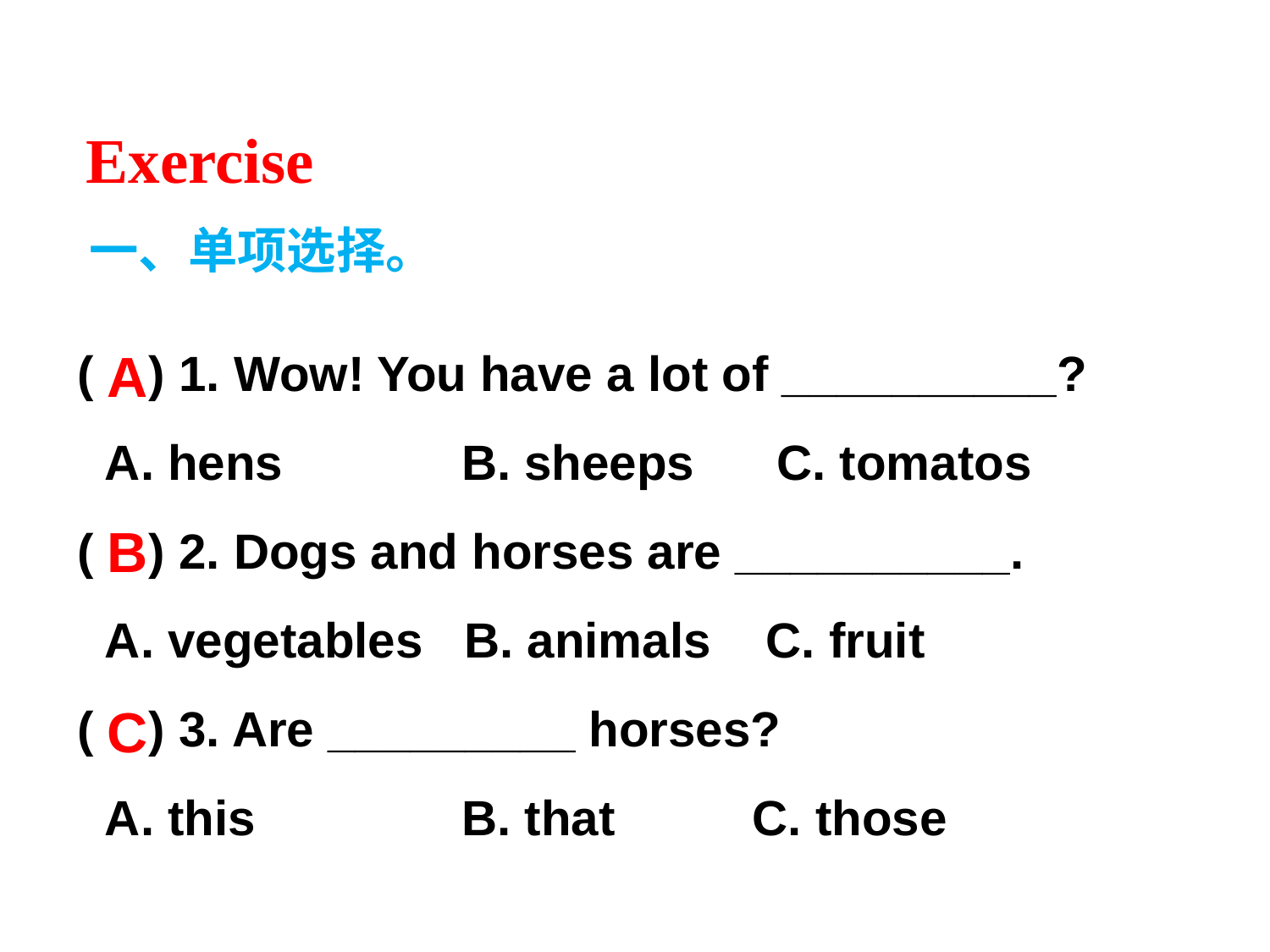

Exercise
一、单项选择。
A
(    ) 1. Wow! You have a lot of __________?
  A. hens             B. sheeps      C. tomatos
(    ) 2. Dogs and horses are __________.
  A. vegetables   B. animals    C. fruit
(    ) 3. Are _________ horses?
  A. this               B. that          C. those
B
C